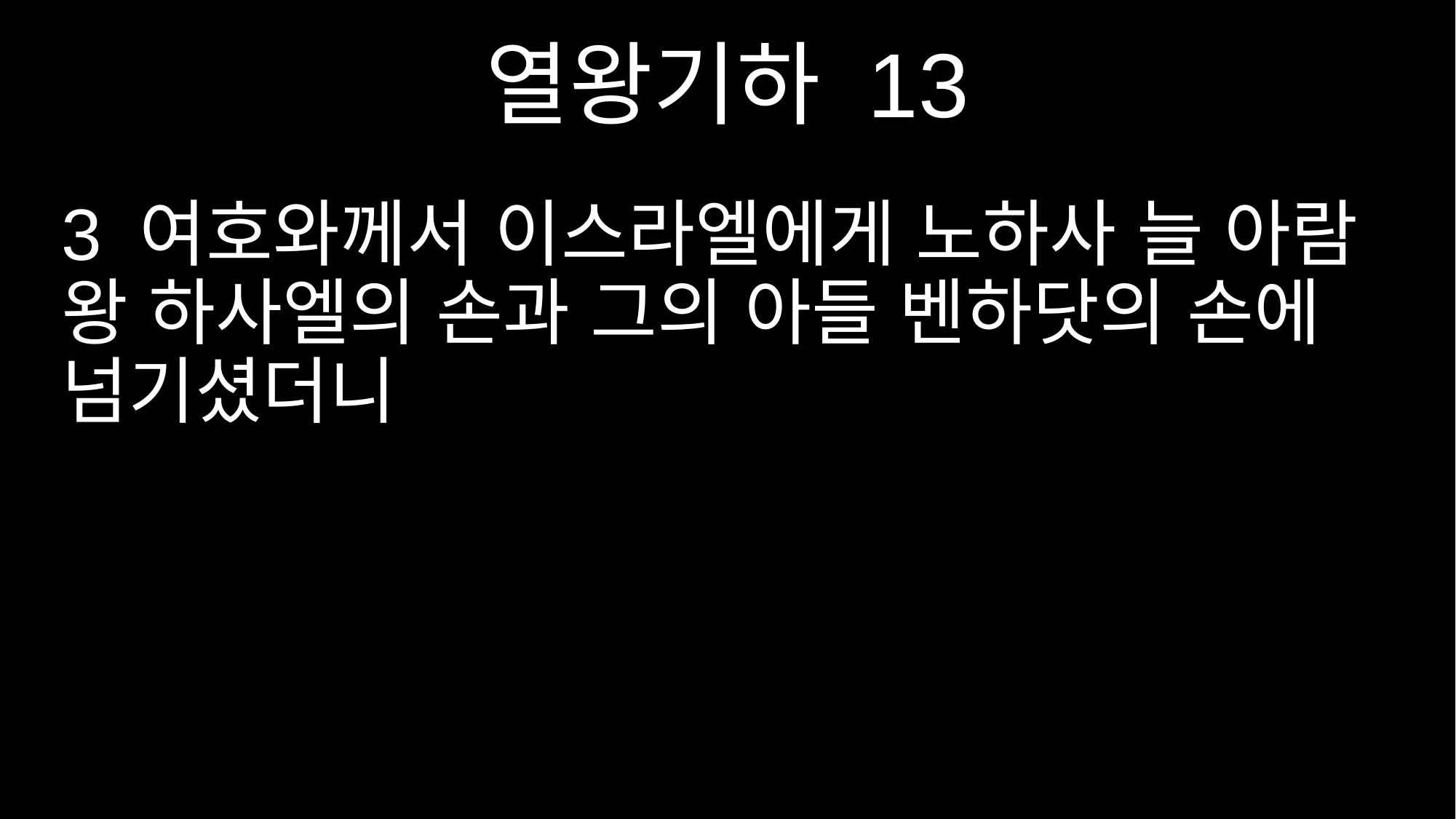

열왕기하 13
3 여호와께서 이스라엘에게 노하사 늘 아람 왕 하사엘의 손과 그의 아들 벤하닷의 손에 넘기셨더니